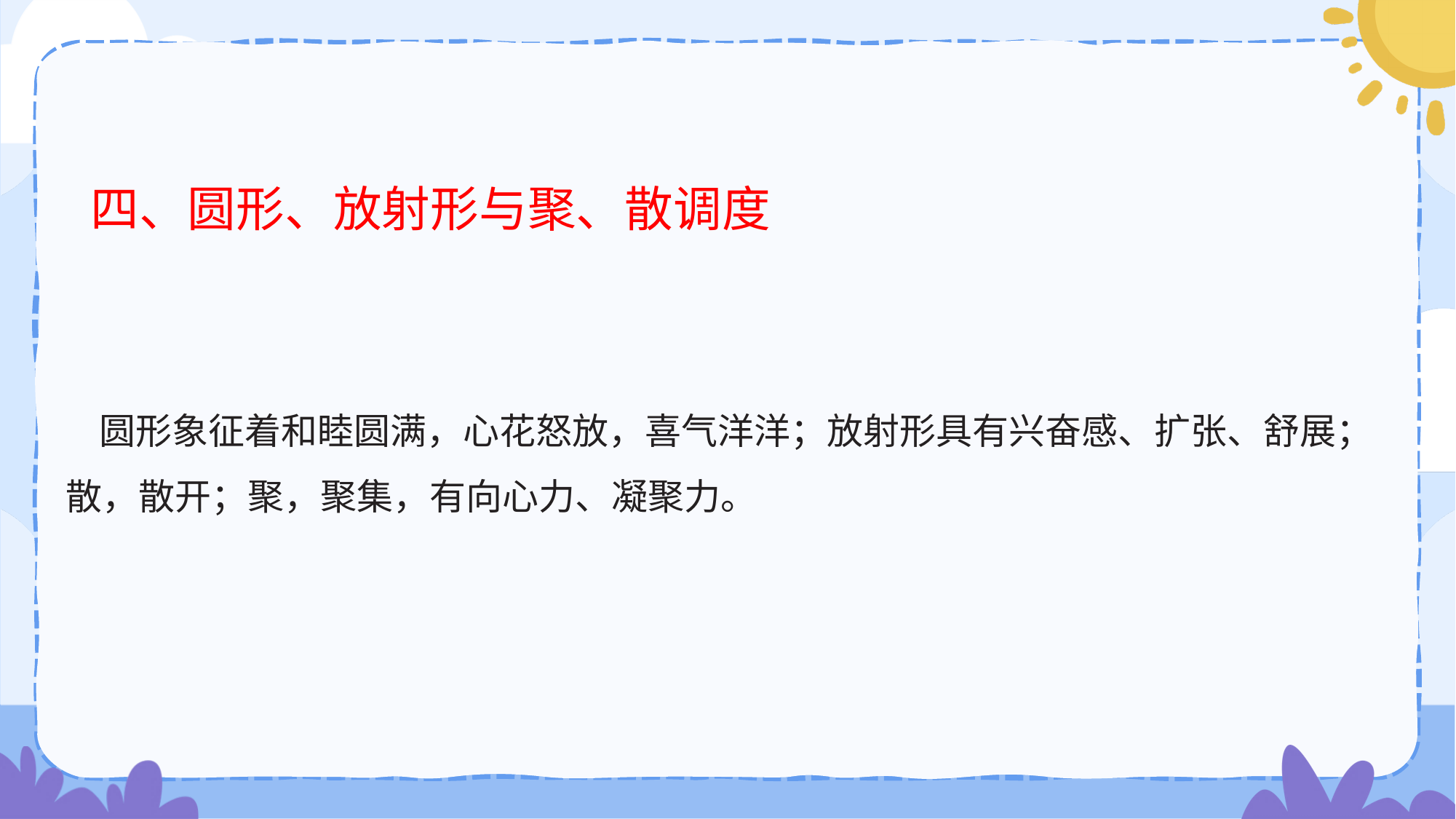

# 四、圆形、放射形与聚、散调度
   圆形象征着和睦圆满，心花怒放，喜气洋洋；放射形具有兴奋感、扩张、舒展；散，散开；聚，聚集，有向心力、凝聚力。